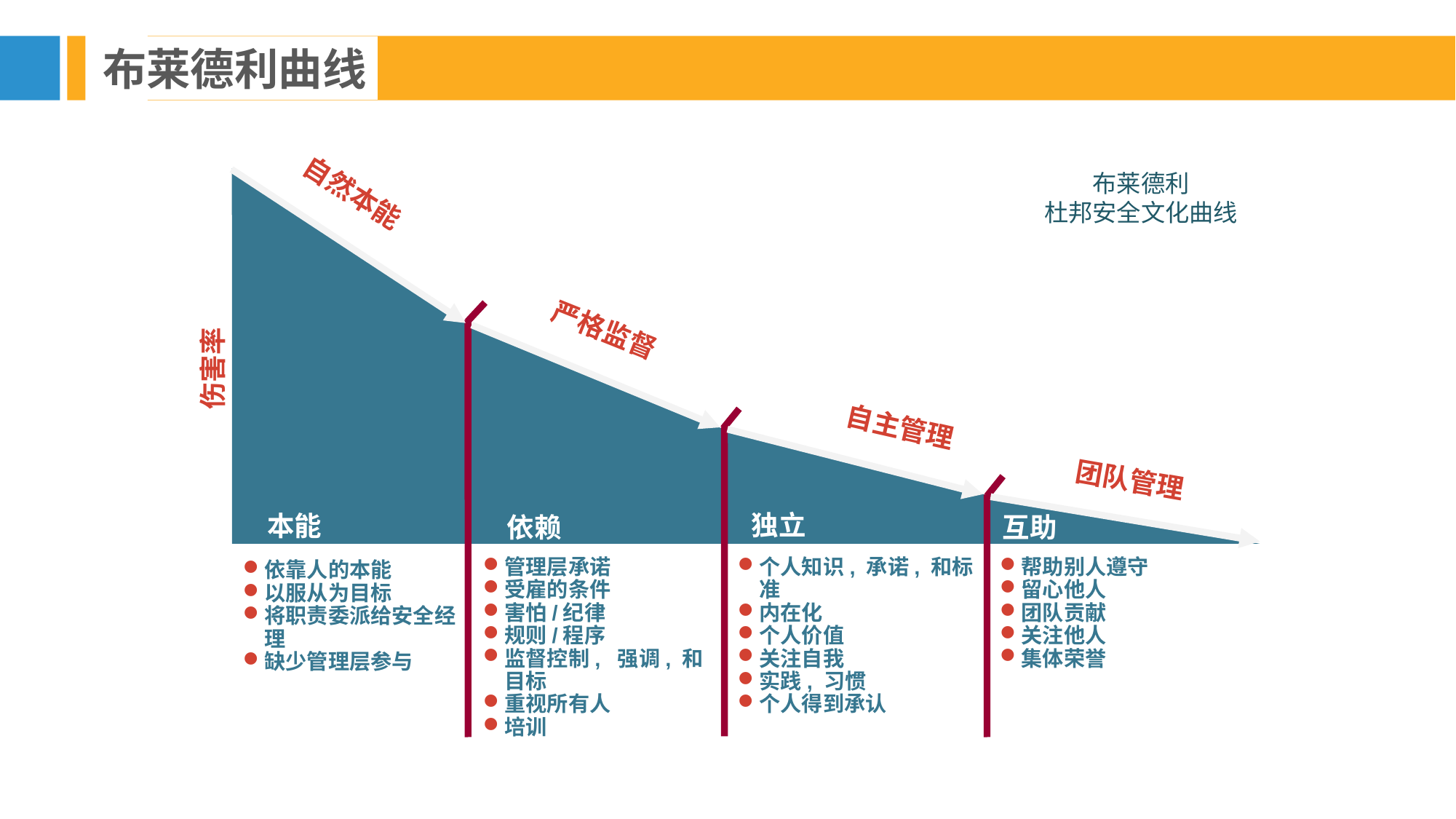

布莱德利曲线
布莱德利
杜邦安全文化曲线

自然本能

严格监督

伤害率
自主管理

团队管理

       独立
本能
     依赖
       互助
管理层承诺
受雇的条件
害怕/纪律
规则/程序
监督控制,  强调, 和目标
重视所有人
培训
个人知识, 承诺, 和标准
内在化
个人价值
关注自我
实践, 习惯
个人得到承认
帮助别人遵守
留心他人
团队贡献
关注他人
集体荣誉
依靠人的本能
以服从为目标
将职责委派给安全经理
缺少管理层参与